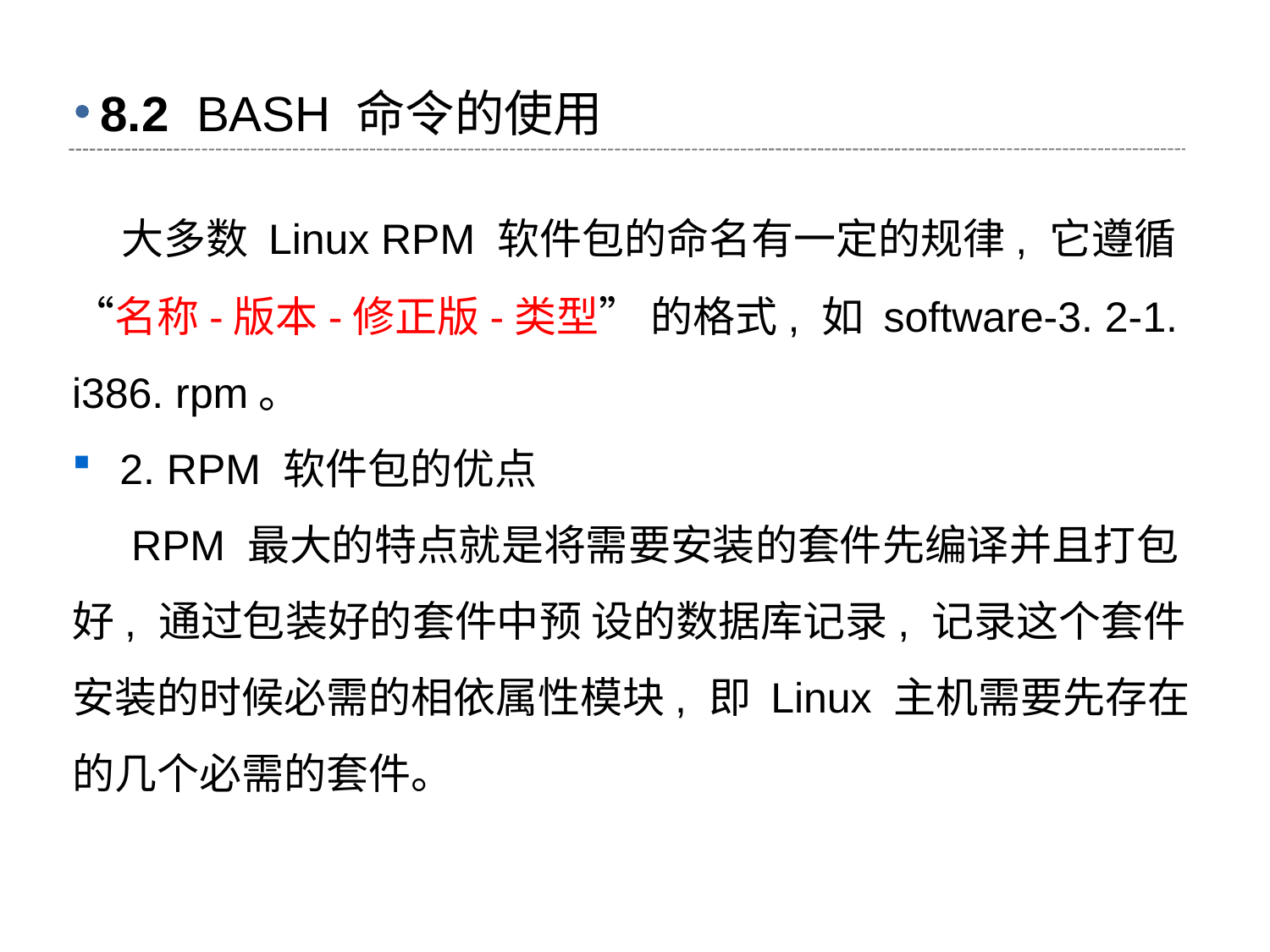

# 8.2  BASH 命令的使用
    大多数 Linux RPM 软件包的命名有一定的规律, 它遵循 “名称-版本-修正版-类型” 的格式, 如 software-3. 2-1. i386. rpm。
2. RPM 软件包的优点
     RPM 最大的特点就是将需要安装的套件先编译并且打包好, 通过包装好的套件中预 设的数据库记录, 记录这个套件安装的时候必需的相依属性模块, 即 Linux 主机需要先存在 的几个必需的套件。